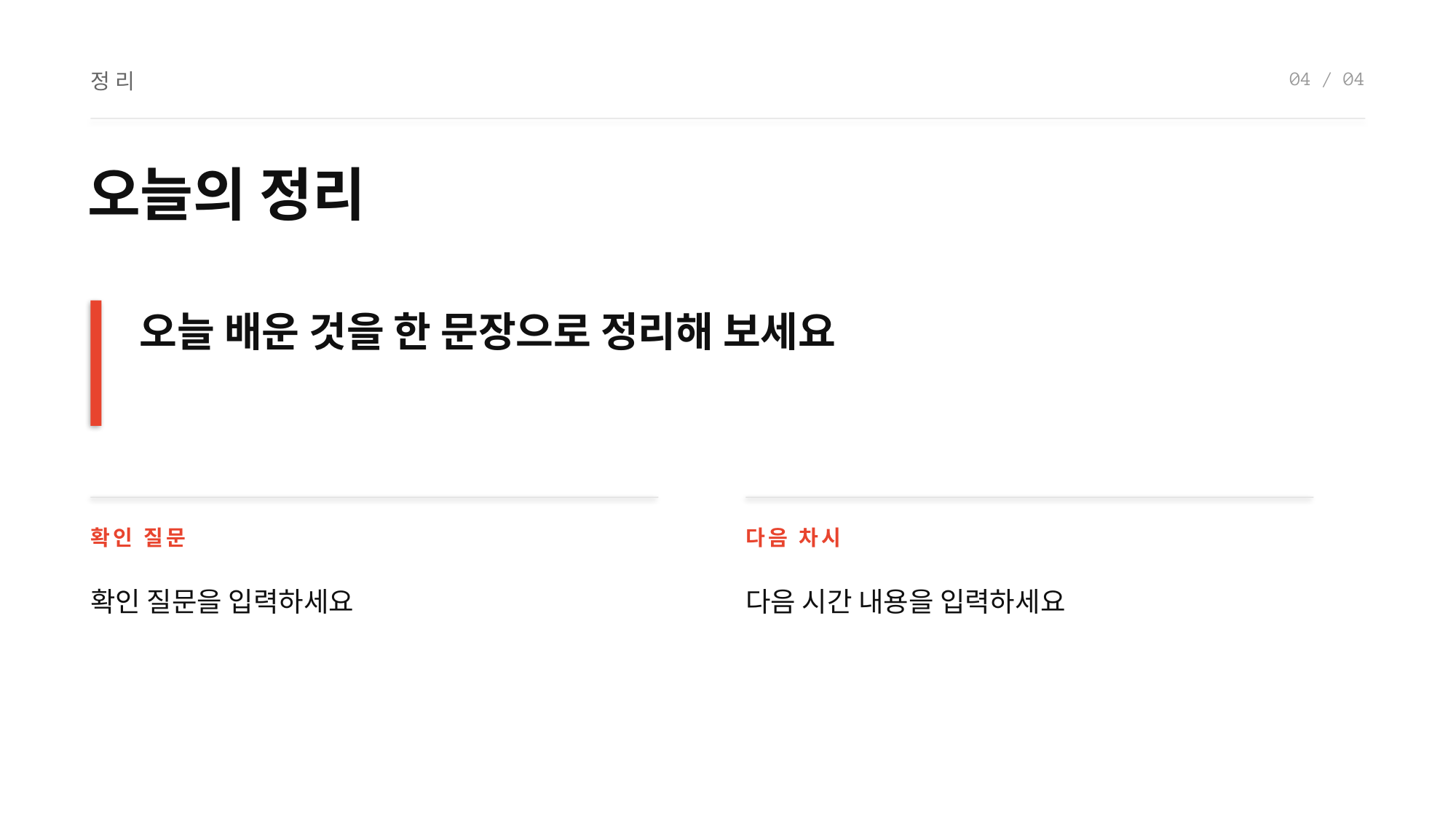

04 / 04
정리

오늘의 정리

오늘 배운 것을 한 문장으로 정리해 보세요

확인 질문
다음 차시
확인 질문을 입력하세요
다음 시간 내용을 입력하세요